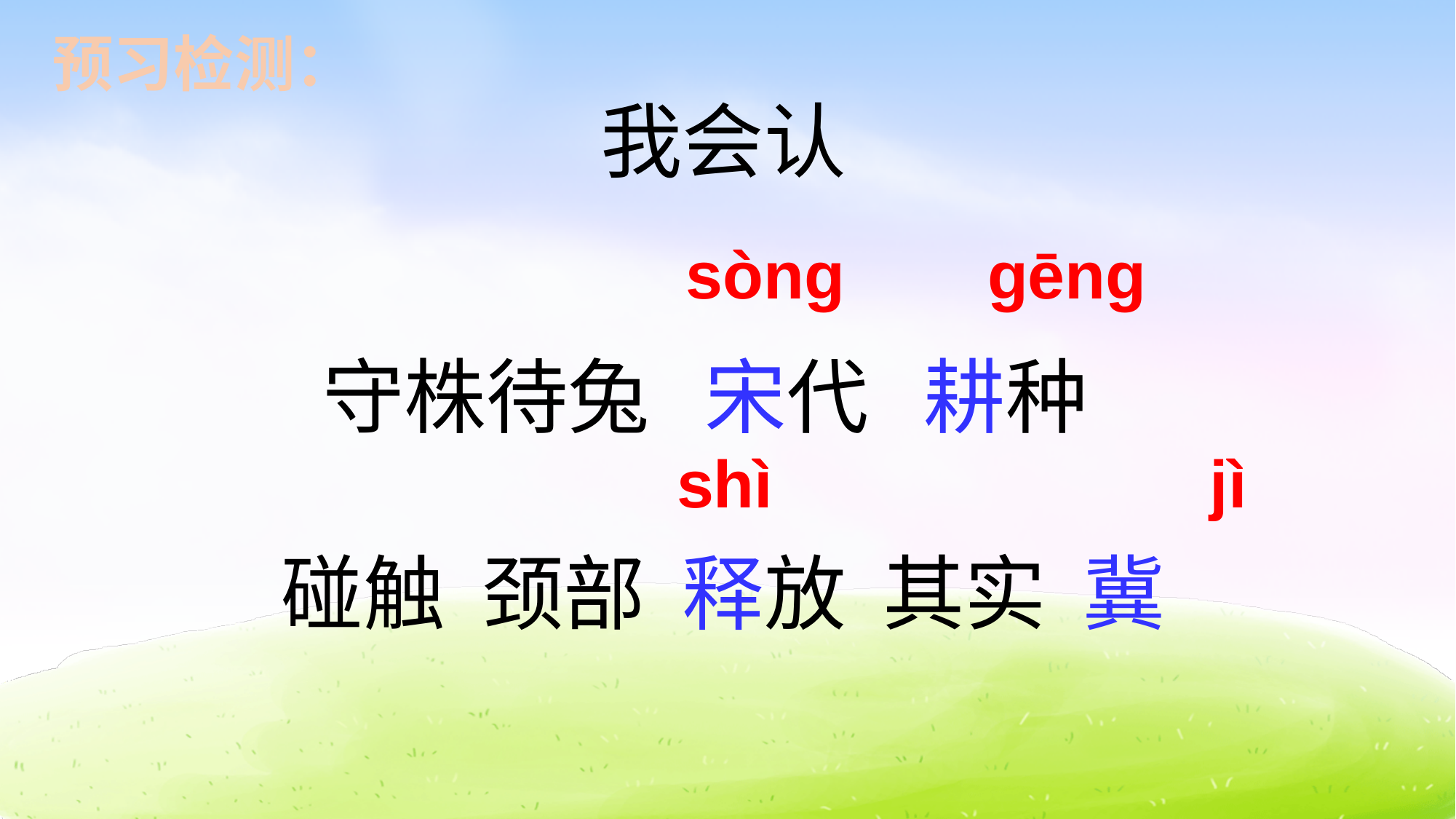

预习检测：
我会认
sòng
gēng
守株待兔   宋代   耕种
碰触  颈部  释放  其实  冀
shì
jì